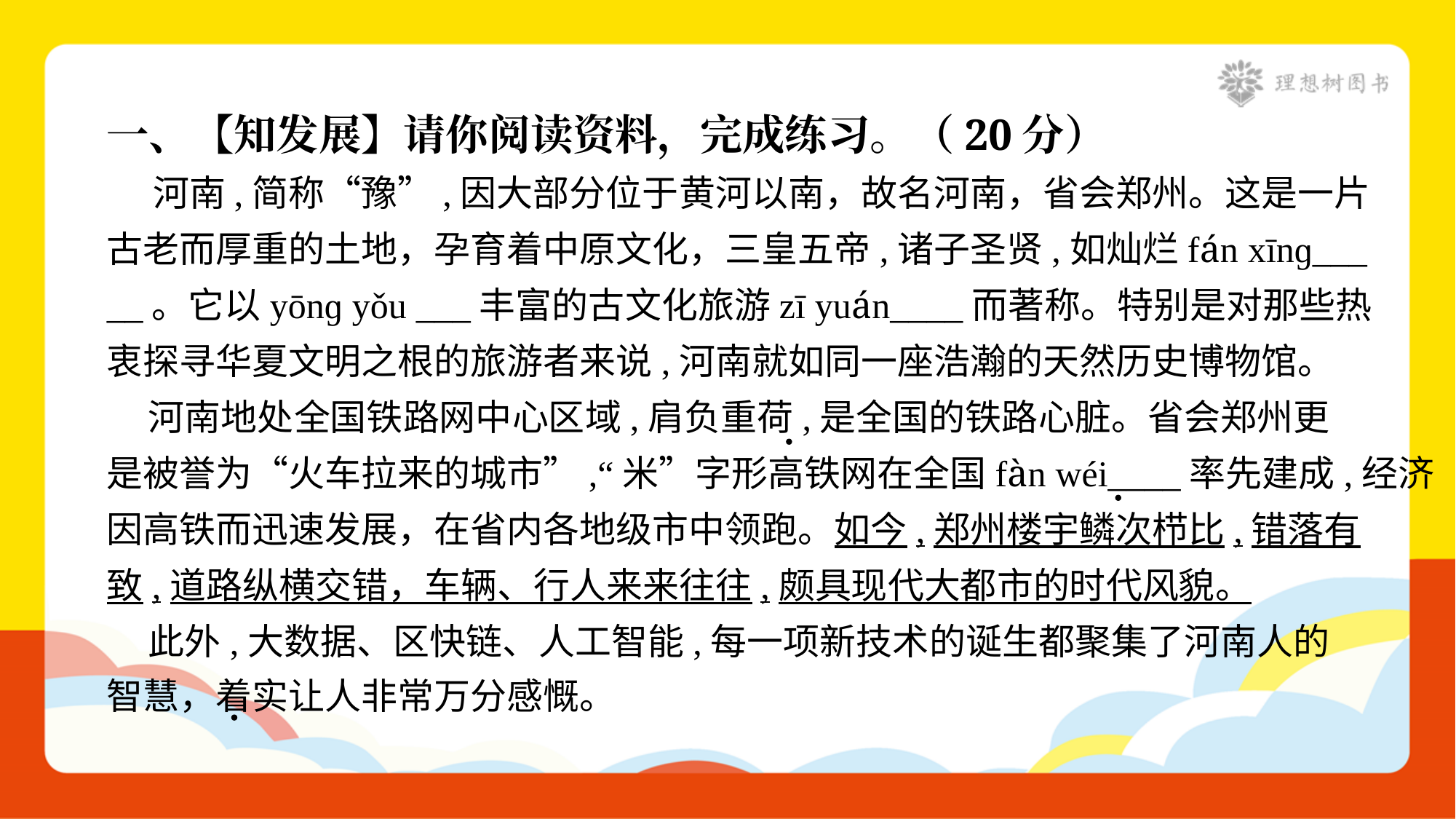

一、【知发展】请你阅读资料，完成练习。（20分）
    河南,简称“豫”,因大部分位于黄河以南，故名河南，省会郑州。这是一片
古老而厚重的土地，孕育着中原文化，三皇五帝,诸子圣贤,如灿烂fán xīnɡ___
__。它以yōnɡ yǒu ___丰富的古文化旅游zī yuán____而著称。特别是对那些热
衷探寻华夏文明之根的旅游者来说,河南就如同一座浩瀚的天然历史博物馆。
    河南地处全国铁路网中心区域,肩负重荷,是全国的铁路心脏。省会郑州更
是被誉为“火车拉来的城市”,“米”字形高铁网在全国fàn wéi____率先建成,经济
因高铁而迅速发展，在省内各地级市中领跑。如今,郑州楼宇鳞次栉比,错落有
致,道路纵横交错，车辆、行人来来往往,颇具现代大都市的时代风貌。
    此外,大数据、区快链、人工智能,每一项新技术的诞生都聚集了河南人的
智慧，着实让人非常万分感慨。